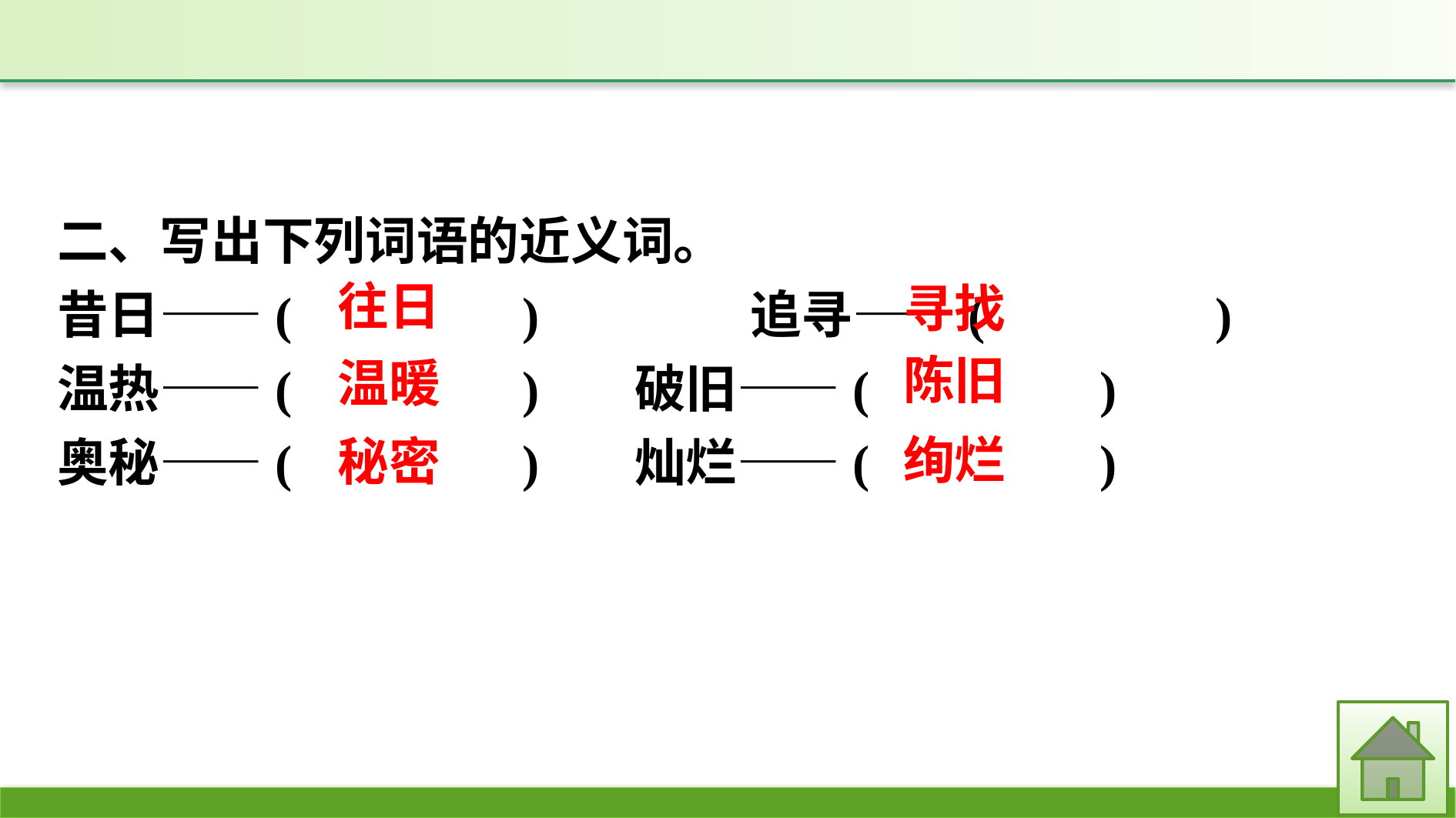

二、写出下列词语的近义词。
昔日——(　　　　)　		追寻——(　　　　)
温热——(　　　　)		破旧——(　　　　)
奥秘——(　　　　)		灿烂——(　　　　)
往日
寻找
陈旧
温暖
绚烂
秘密